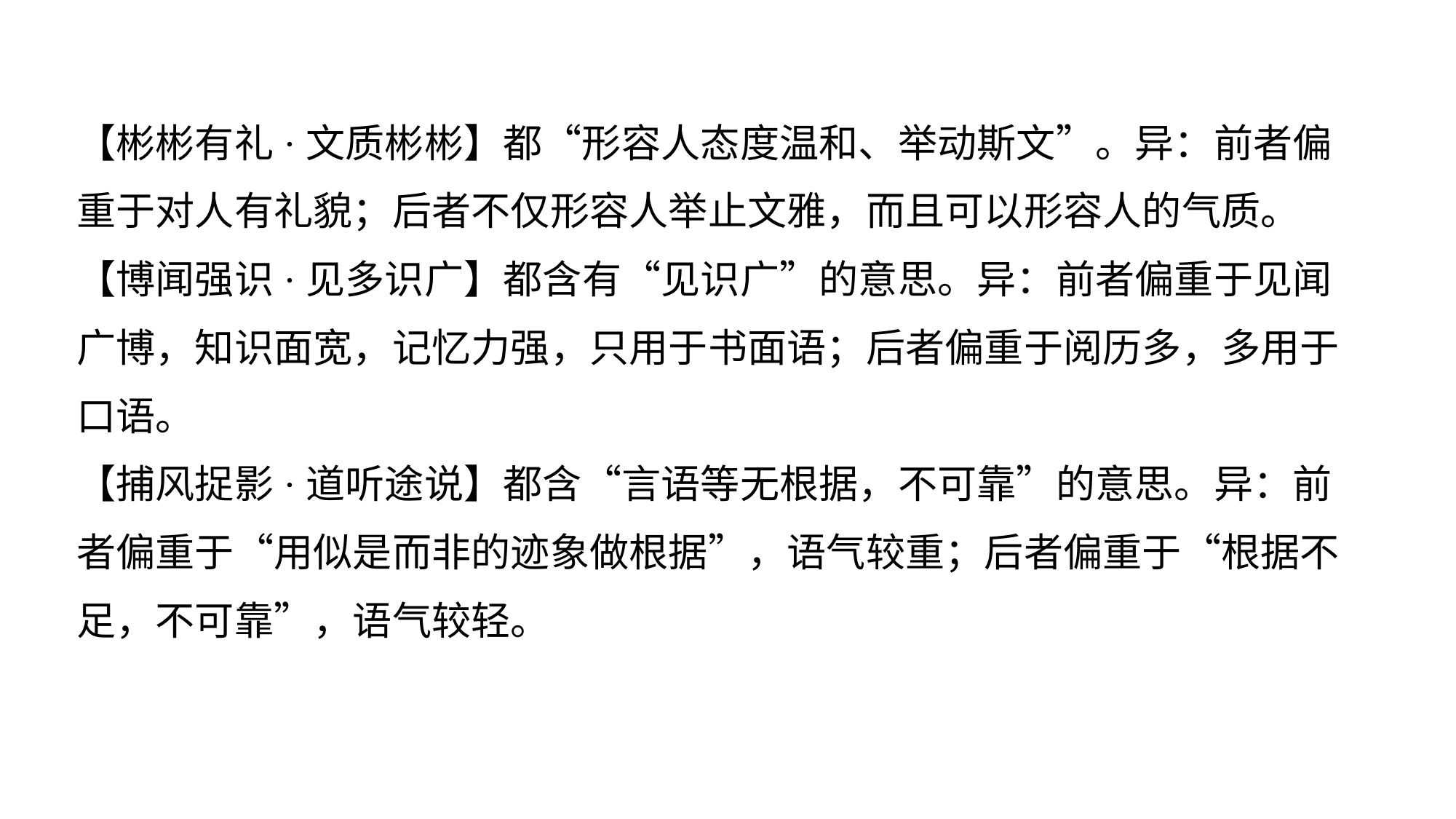

【彬彬有礼·文质彬彬】都“形容人态度温和、举动斯文”。异：前者偏重于对人有礼貌；后者不仅形容人举止文雅，而且可以形容人的气质。
【博闻强识·见多识广】都含有“见识广”的意思。异：前者偏重于见闻广博，知识面宽，记忆力强，只用于书面语；后者偏重于阅历多，多用于口语。
【捕风捉影·道听途说】都含“言语等无根据，不可靠”的意思。异：前者偏重于“用似是而非的迹象做根据”，语气较重；后者偏重于“根据不足，不可靠”，语气较轻。